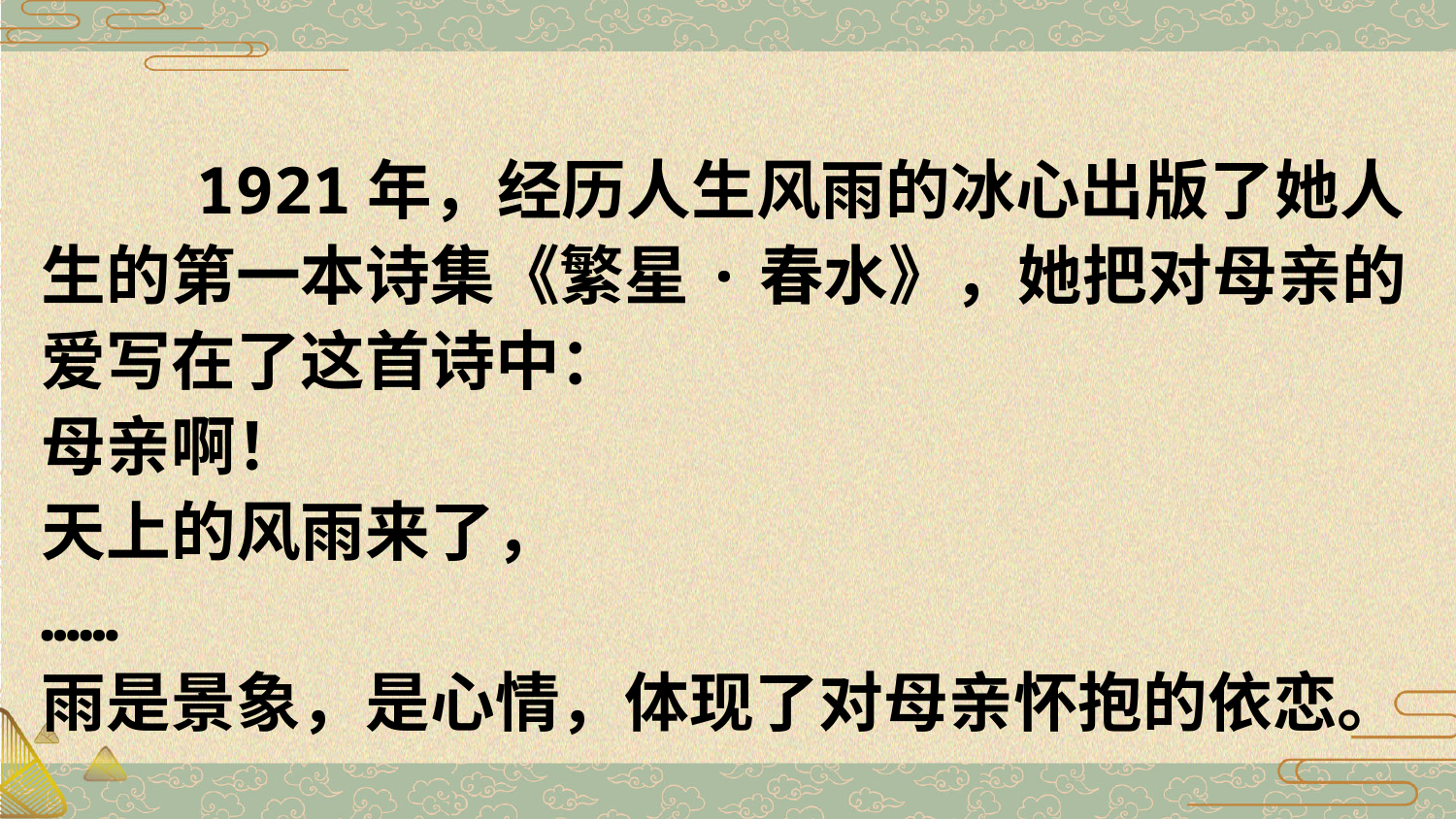

1921年，经历人生风雨的冰心出版了她人生的第一本诗集《繁星·春水》，她把对母亲的爱写在了这首诗中：
母亲啊！
天上的风雨来了，
……
雨是景象，是心情，体现了对母亲怀抱的依恋。